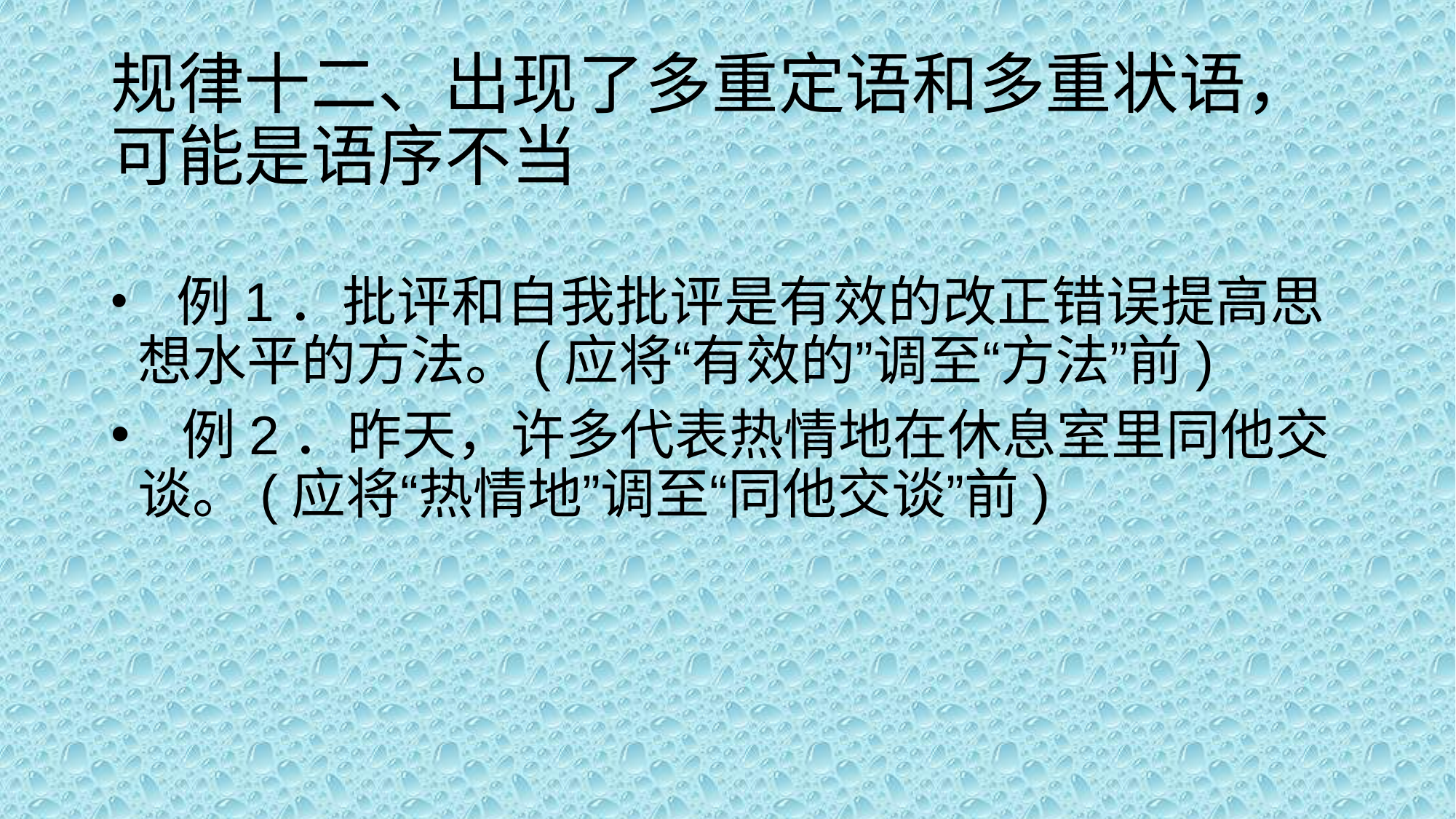

# 规律十二、出现了多重定语和多重状语，可能是语序不当
  例1．批评和自我批评是有效的改正错误提高思想水平的方法。(应将“有效的”调至“方法”前)
  例2．昨天，许多代表热情地在休息室里同他交谈。(应将“热情地”调至“同他交谈”前)